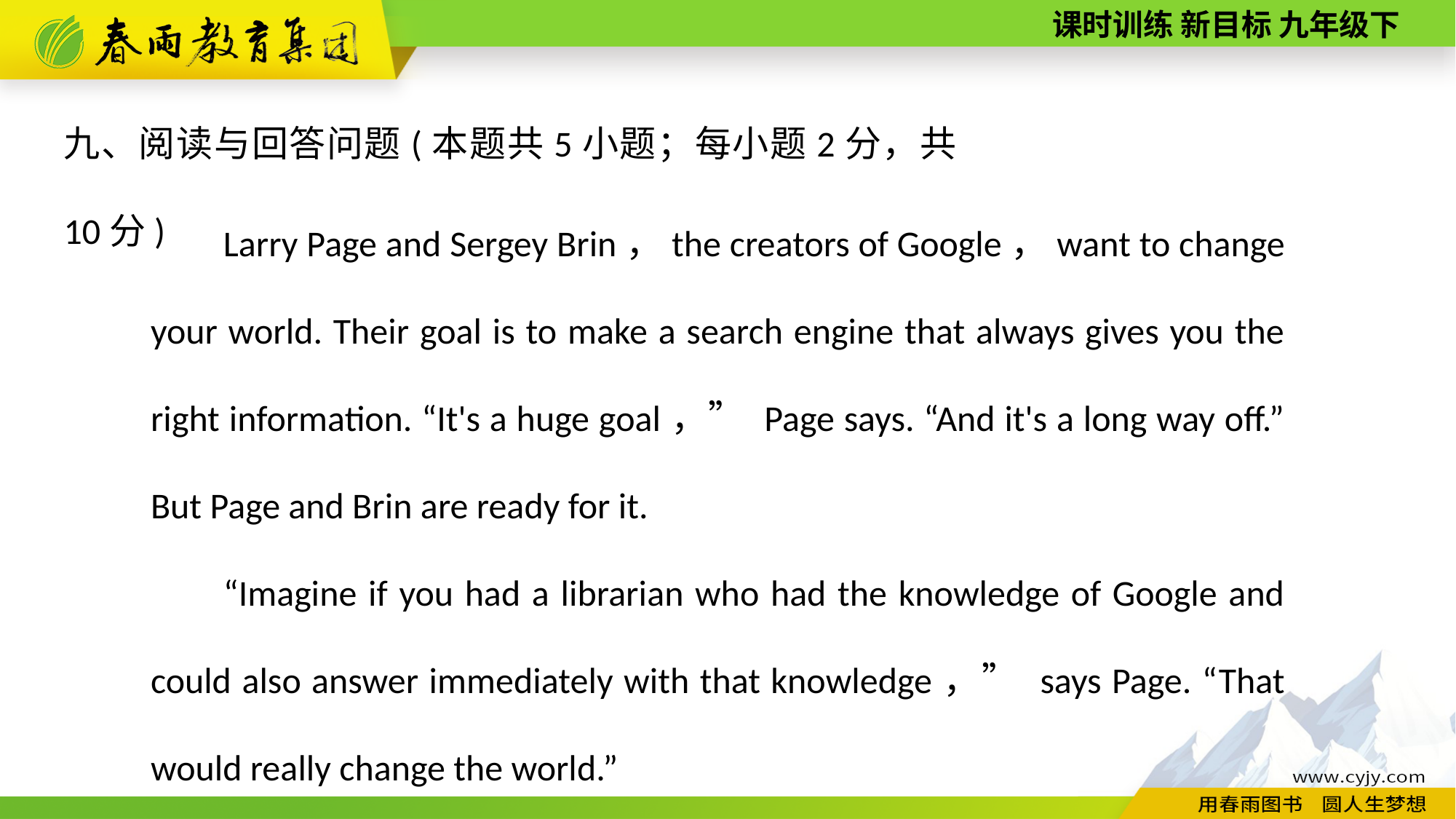

九、阅读与回答问题(本题共5小题；每小题2分，共10分)
Larry Page and Sergey Brin，the creators of Google，want to change your world. Their goal is to make a search engine that always gives you the right information. “It's a huge goal，” Page says. “And it's a long way off.” But Page and Brin are ready for it.
“Imagine if you had a librarian who had the knowledge of Google and could also answer immediately with that knowledge，” says Page. “That would really change the world.”